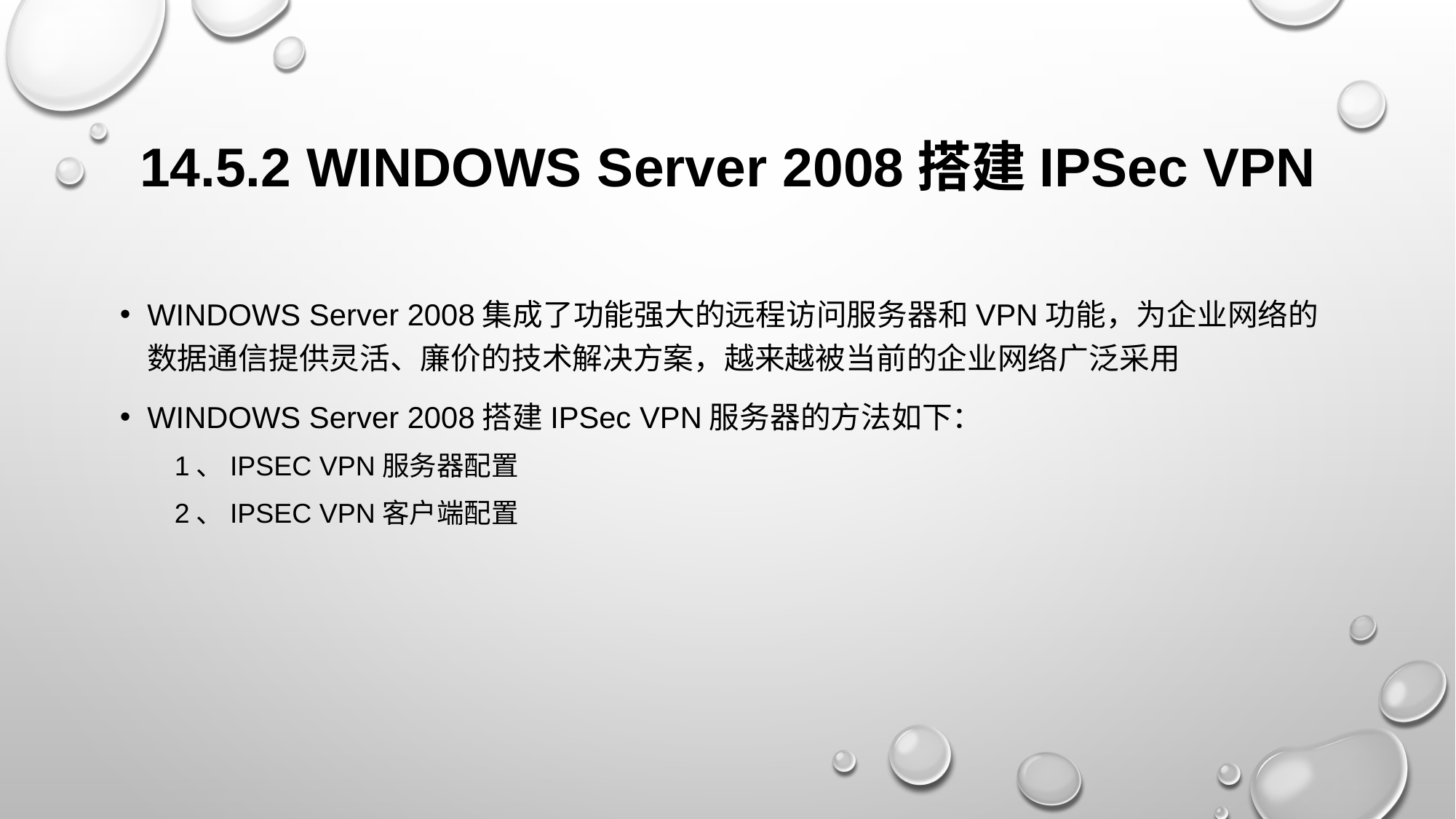

# 14.5.2 Windows Server 2008搭建IPSec VPN
Windows Server 2008集成了功能强大的远程访问服务器和VPN功能，为企业网络的数据通信提供灵活、廉价的技术解决方案，越来越被当前的企业网络广泛采用
Windows Server 2008搭建IPSec VPN服务器的方法如下：
1、IPSec VPN服务器配置
2、IPSec VPN客户端配置